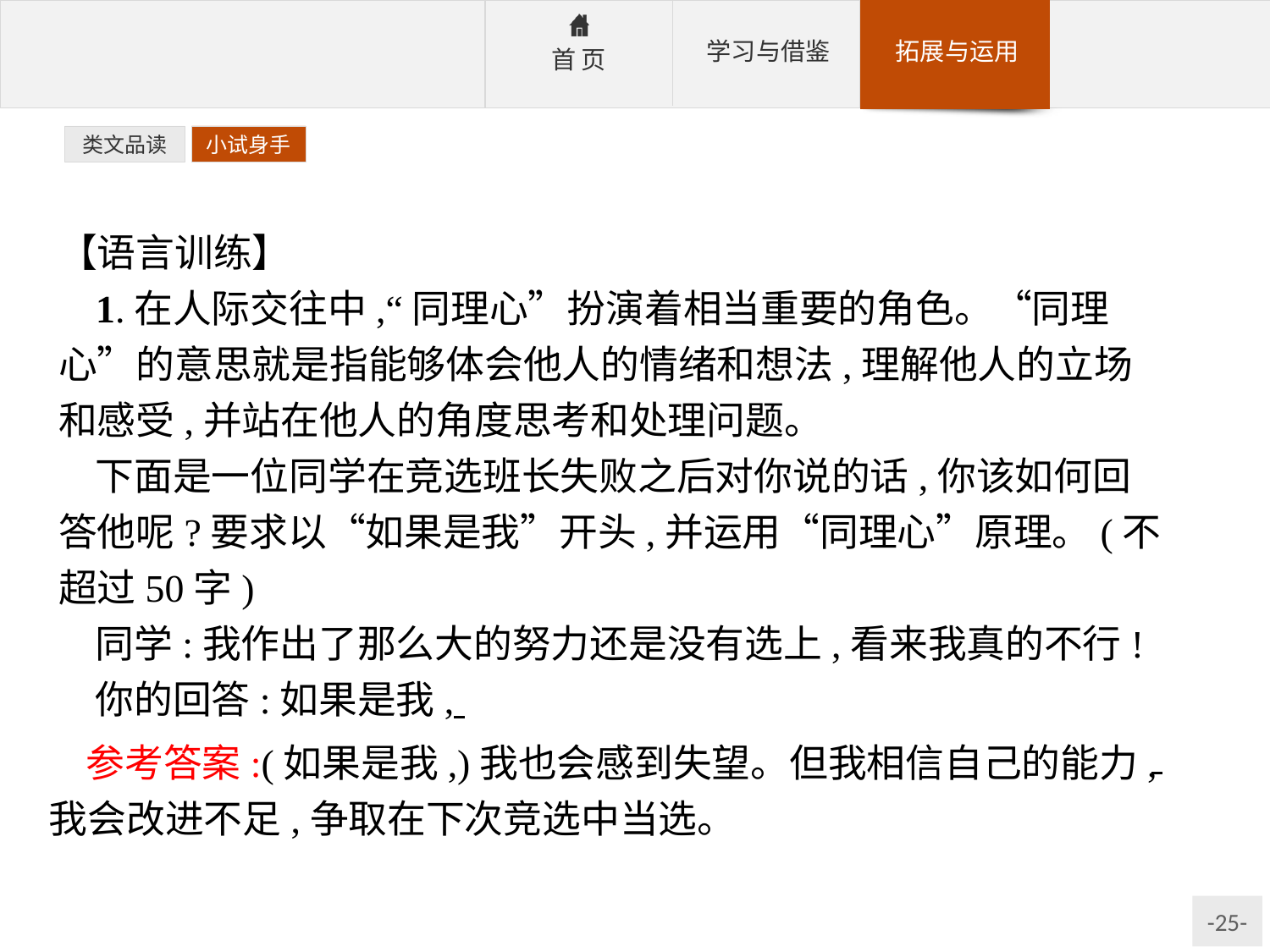

类文品读
小试身手
【语言训练】
1.在人际交往中,“同理心”扮演着相当重要的角色。“同理心”的意思就是指能够体会他人的情绪和想法,理解他人的立场和感受,并站在他人的角度思考和处理问题。
下面是一位同学在竞选班长失败之后对你说的话,你该如何回答他呢?要求以“如果是我”开头,并运用“同理心”原理。(不超过50字)
同学:我作出了那么大的努力还是没有选上,看来我真的不行!
你的回答:如果是我,

参考答案:(如果是我,)我也会感到失望。但我相信自己的能力,我会改进不足,争取在下次竞选中当选。